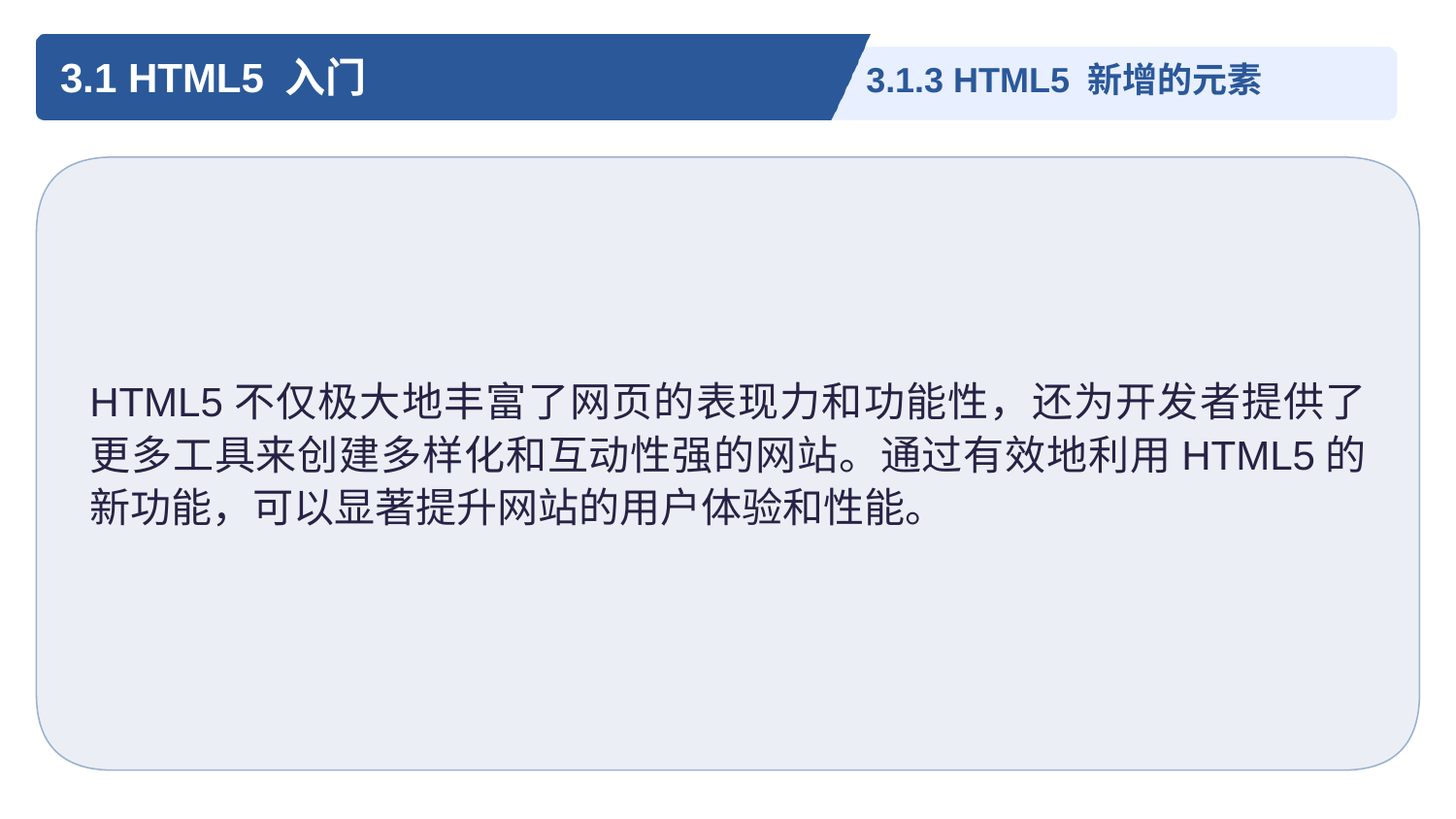

3.1 HTML5 入门
3.1.3 HTML5 新增的元素

HTML5不仅极大地丰富了网页的表现力和功能性，还为开发者提供了更多工具来创建多样化和互动性强的网站。通过有效地利用HTML5的新功能，可以显著提升网站的用户体验和性能。